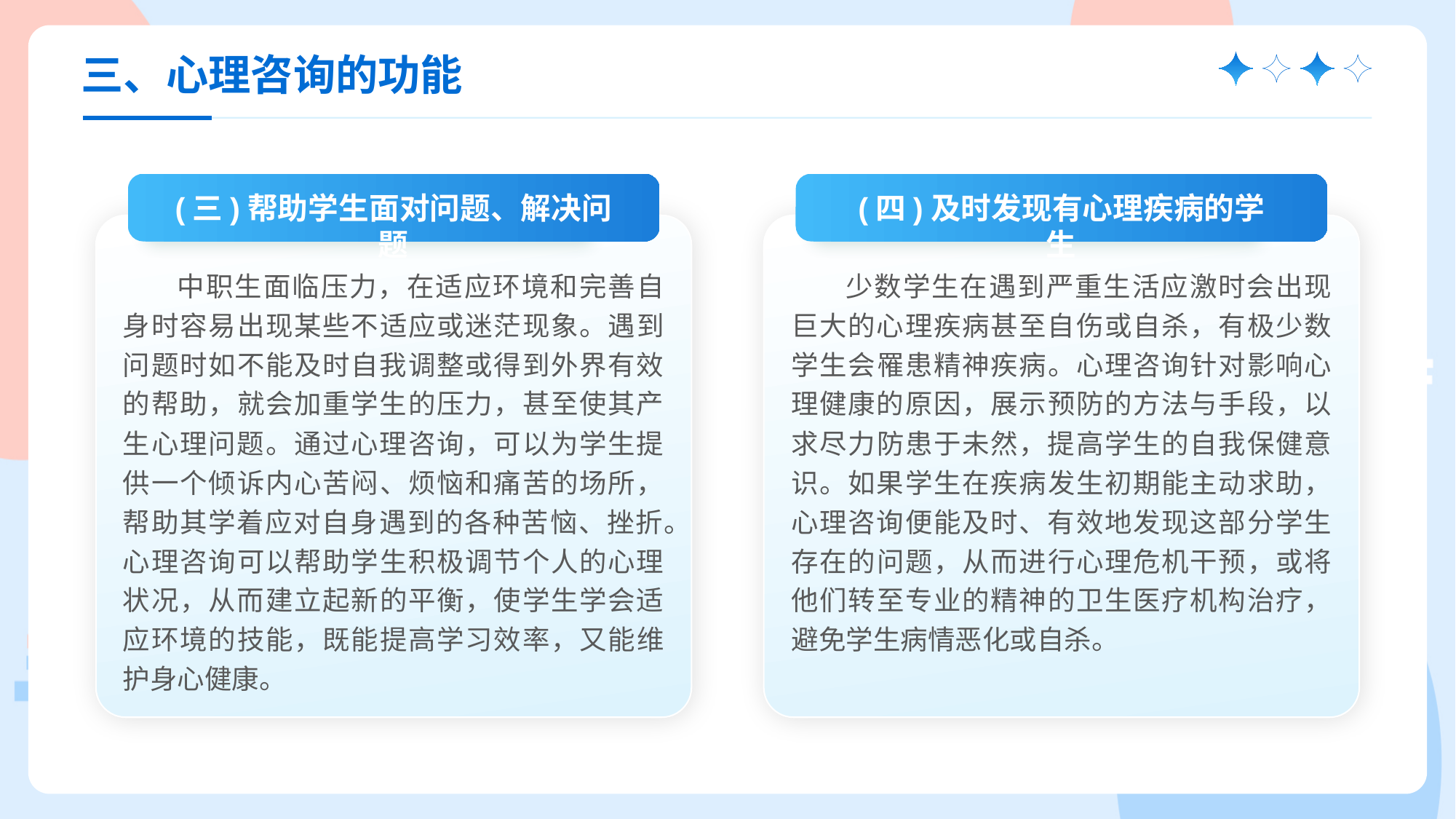

三、心理咨询的功能

(三)帮助学生面对问题、解决问题

中职生面临压力，在适应环境和完善自身时容易出现某些不适应或迷茫现象。遇到问题时如不能及时自我调整或得到外界有效的帮助，就会加重学生的压力，甚至使其产生心理问题。通过心理咨询，可以为学生提供一个倾诉内心苦闷、烦恼和痛苦的场所，帮助其学着应对自身遇到的各种苦恼、挫折。心理咨询可以帮助学生积极调节个人的心理状况，从而建立起新的平衡，使学生学会适应环境的技能，既能提高学习效率，又能维护身心健康。

(四)及时发现有心理疾病的学生

少数学生在遇到严重生活应激时会出现巨大的心理疾病甚至自伤或自杀，有极少数学生会罹患精神疾病。心理咨询针对影响心理健康的原因，展示预防的方法与手段，以求尽力防患于未然，提高学生的自我保健意识。如果学生在疾病发生初期能主动求助，心理咨询便能及时、有效地发现这部分学生存在的问题，从而进行心理危机干预，或将他们转至专业的精神的卫生医疗机构治疗，避免学生病情恶化或自杀。